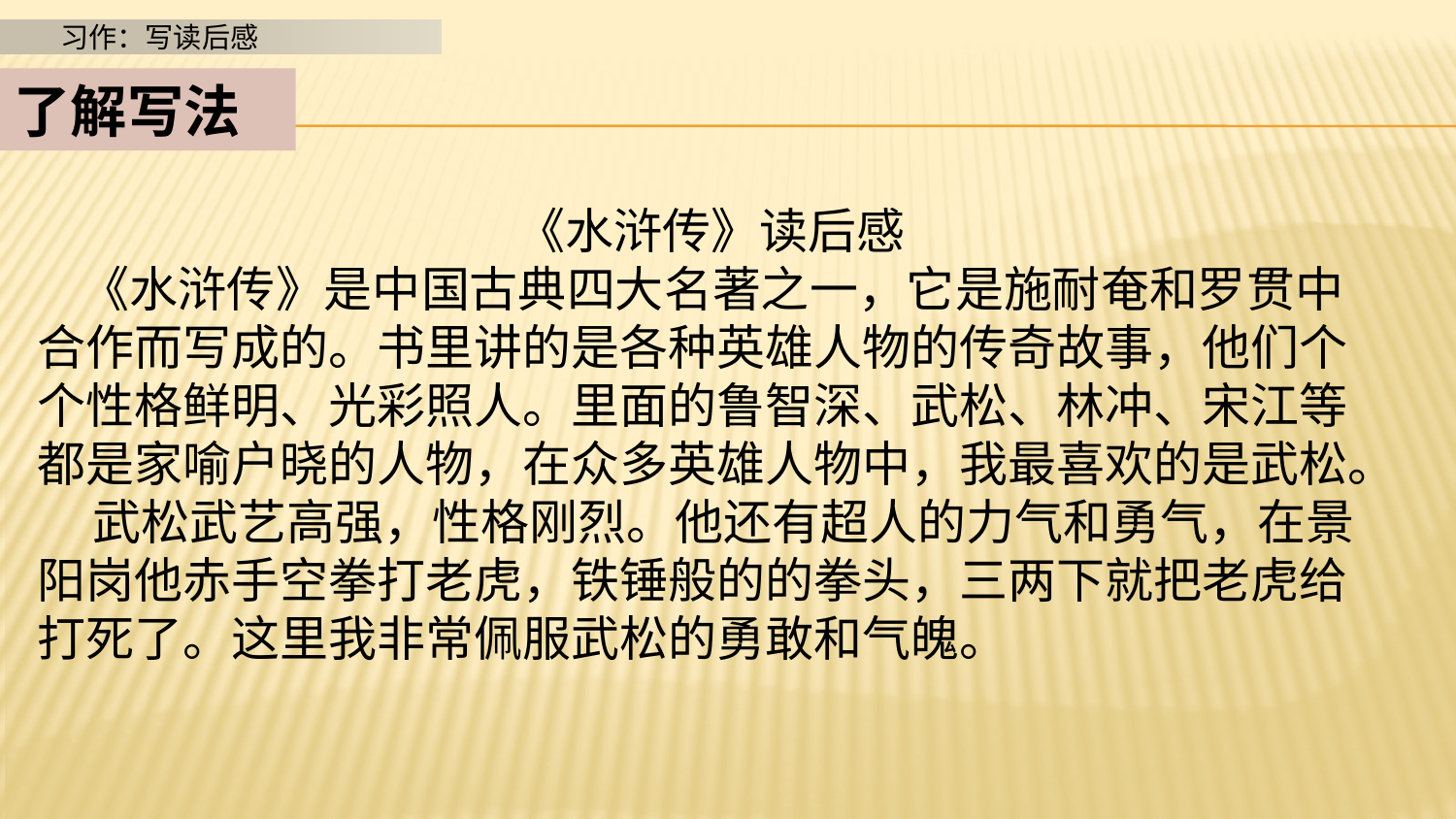

了解写法
 《水浒传》读后感
   《水浒传》是中国古典四大名著之一，它是施耐奄和罗贯中合作而写成的。书里讲的是各种英雄人物的传奇故事，他们个个性格鲜明、光彩照人。里面的鲁智深、武松、林冲、宋江等都是家喻户晓的人物，在众多英雄人物中，我最喜欢的是武松。
    武松武艺高强，性格刚烈。他还有超人的力气和勇气，在景阳岗他赤手空拳打老虎，铁锤般的的拳头，三两下就把老虎给打死了。这里我非常佩服武松的勇敢和气魄。